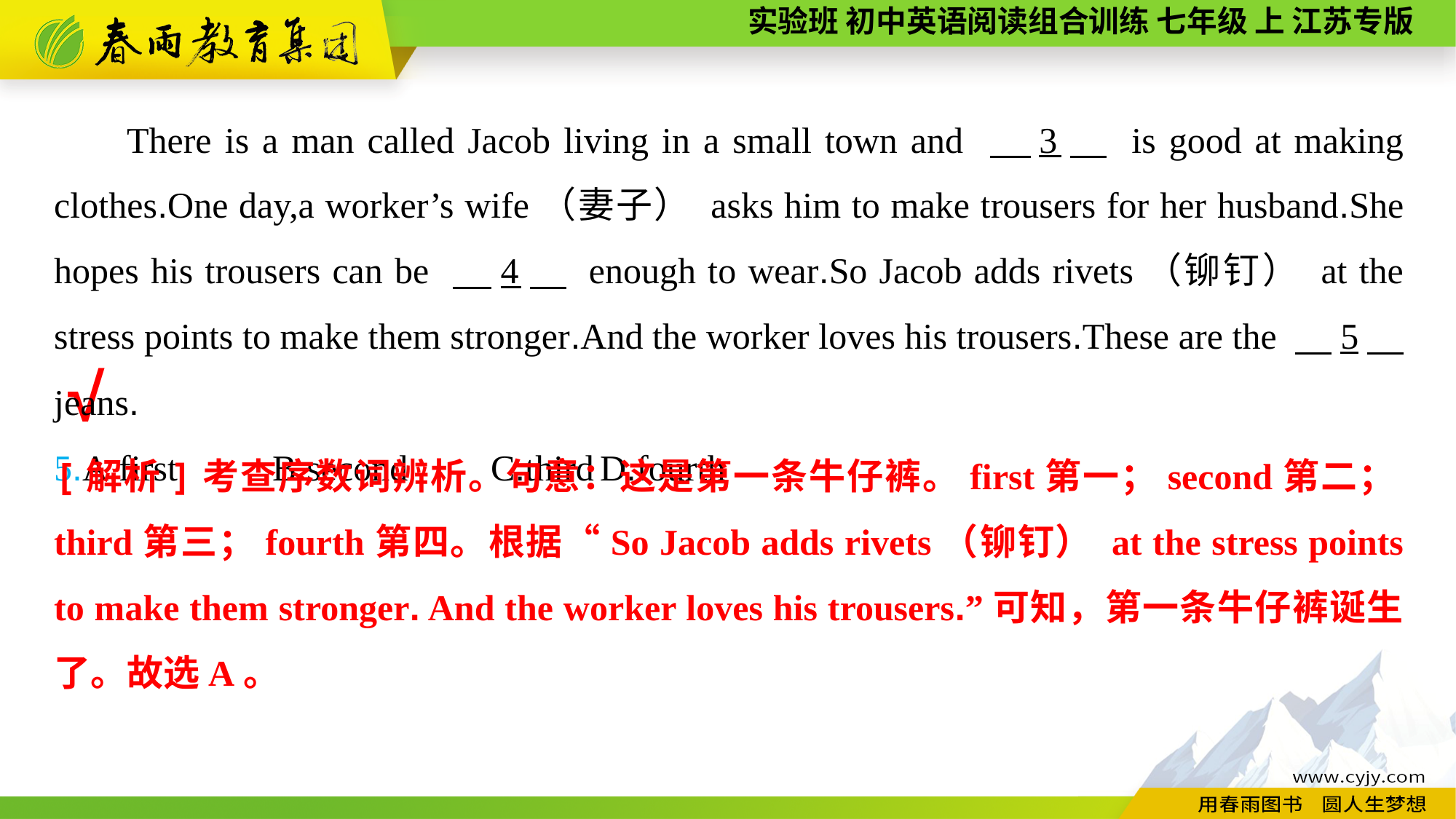

There is a man called Jacob living in a small town and 　3　 is good at making clothes.One day,a worker’s wife（妻子） asks him to make trousers for her husband.She hopes his trousers can be 　4　 enough to wear.So Jacob adds rivets（铆钉） at the stress points to make them stronger.And the worker loves his trousers.These are the 　5　 jeans.
5.A.first	B.second	C.third	D.fourth
√
[解析]考查序数词辨析。句意：这是第一条牛仔裤。first第一；second第二；third第三；fourth第四。根据“So Jacob adds rivets（铆钉） at the stress points to make them stronger. And the worker loves his trousers.”可知，第一条牛仔裤诞生了。故选A。